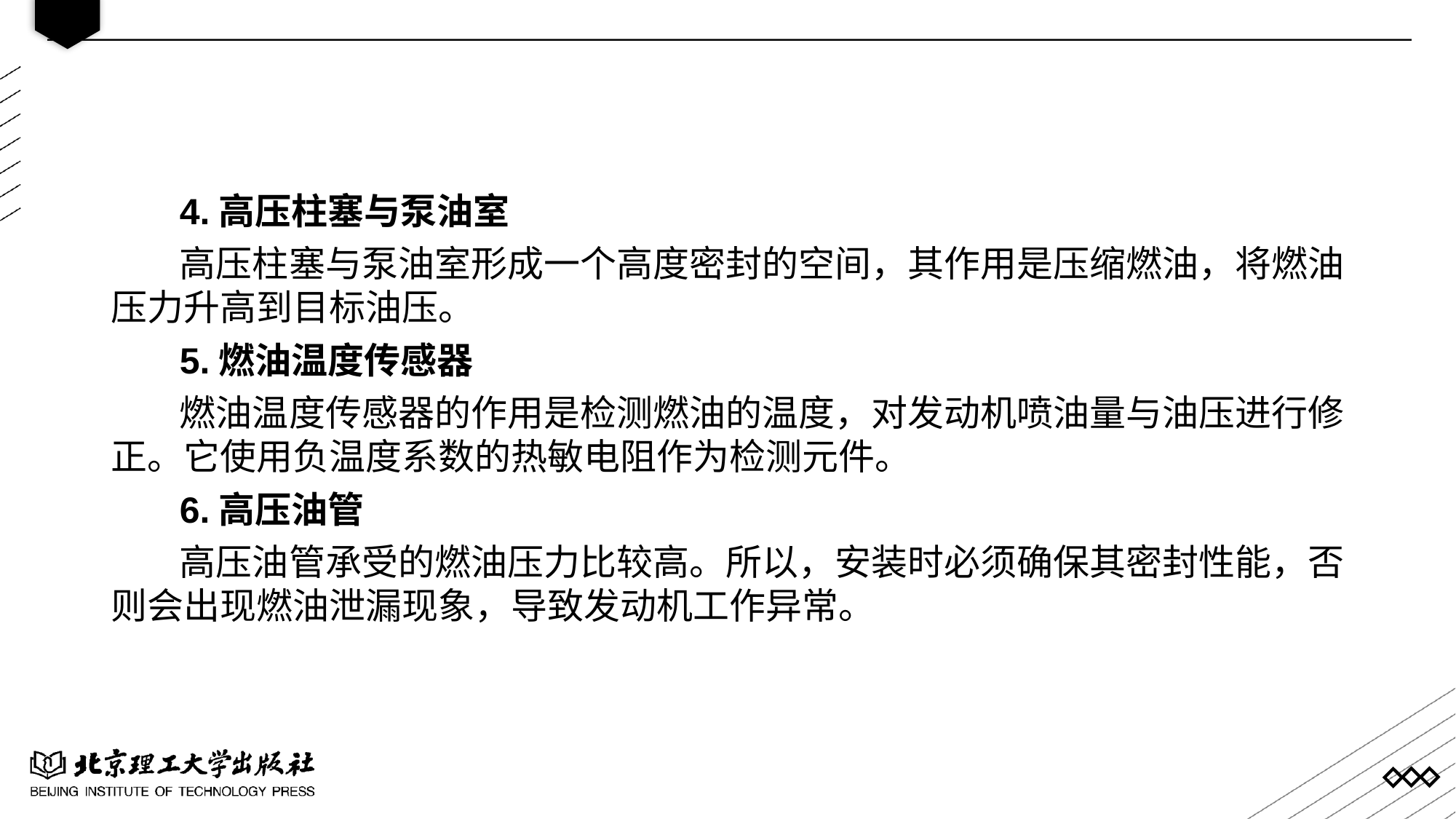

4.高压柱塞与泵油室
高压柱塞与泵油室形成一个高度密封的空间，其作用是压缩燃油，将燃油压力升高到目标油压。
5.燃油温度传感器
燃油温度传感器的作用是检测燃油的温度，对发动机喷油量与油压进行修正。它使用负温度系数的热敏电阻作为检测元件。
6.高压油管
高压油管承受的燃油压力比较高。所以，安装时必须确保其密封性能，否则会出现燃油泄漏现象，导致发动机工作异常。